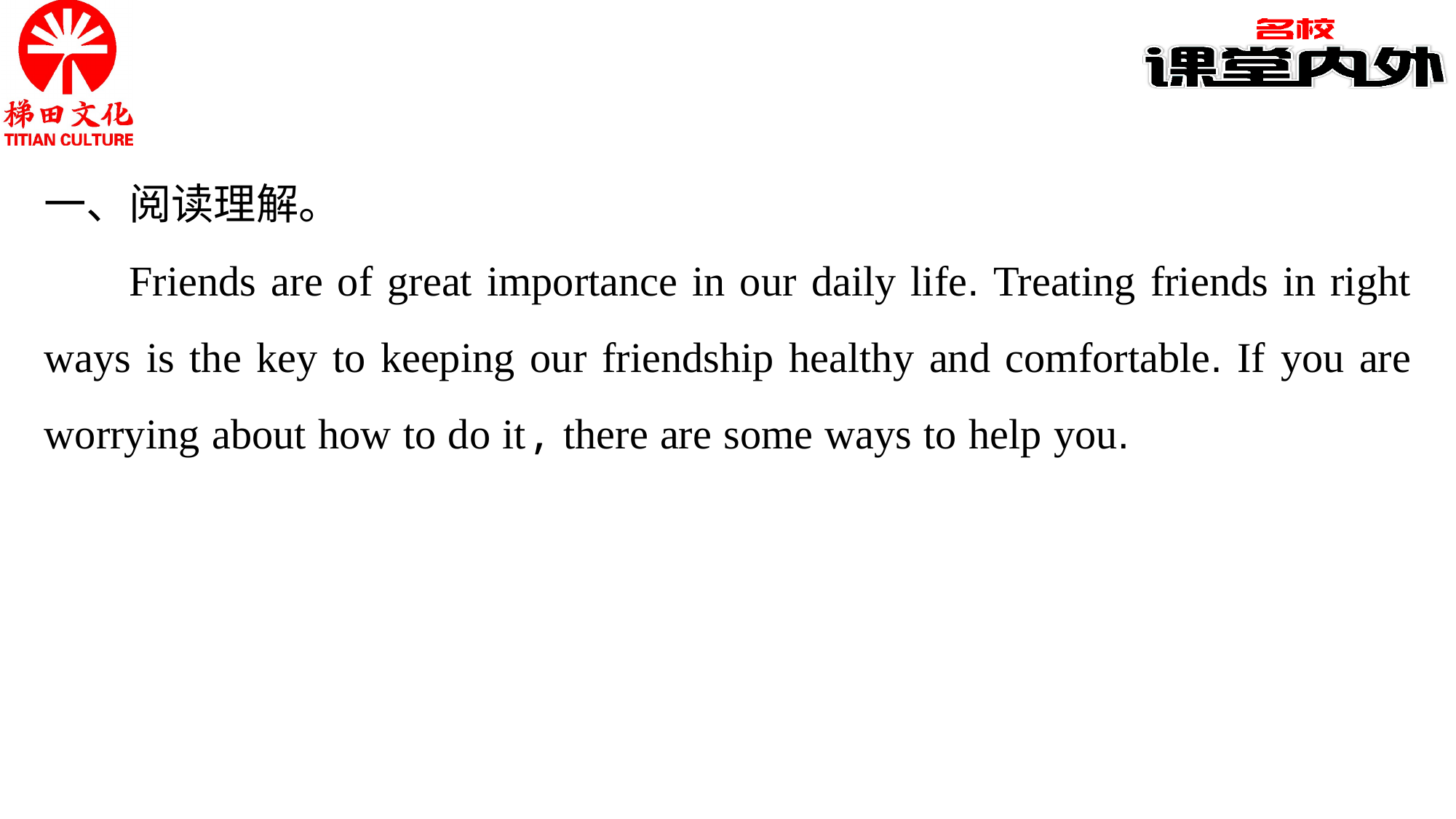

一、阅读理解。
Friends are of great importance in our daily life. Treating friends in right ways is the key to keeping our friendship healthy and comfortable. If you are worrying about how to do it, there are some ways to help you.